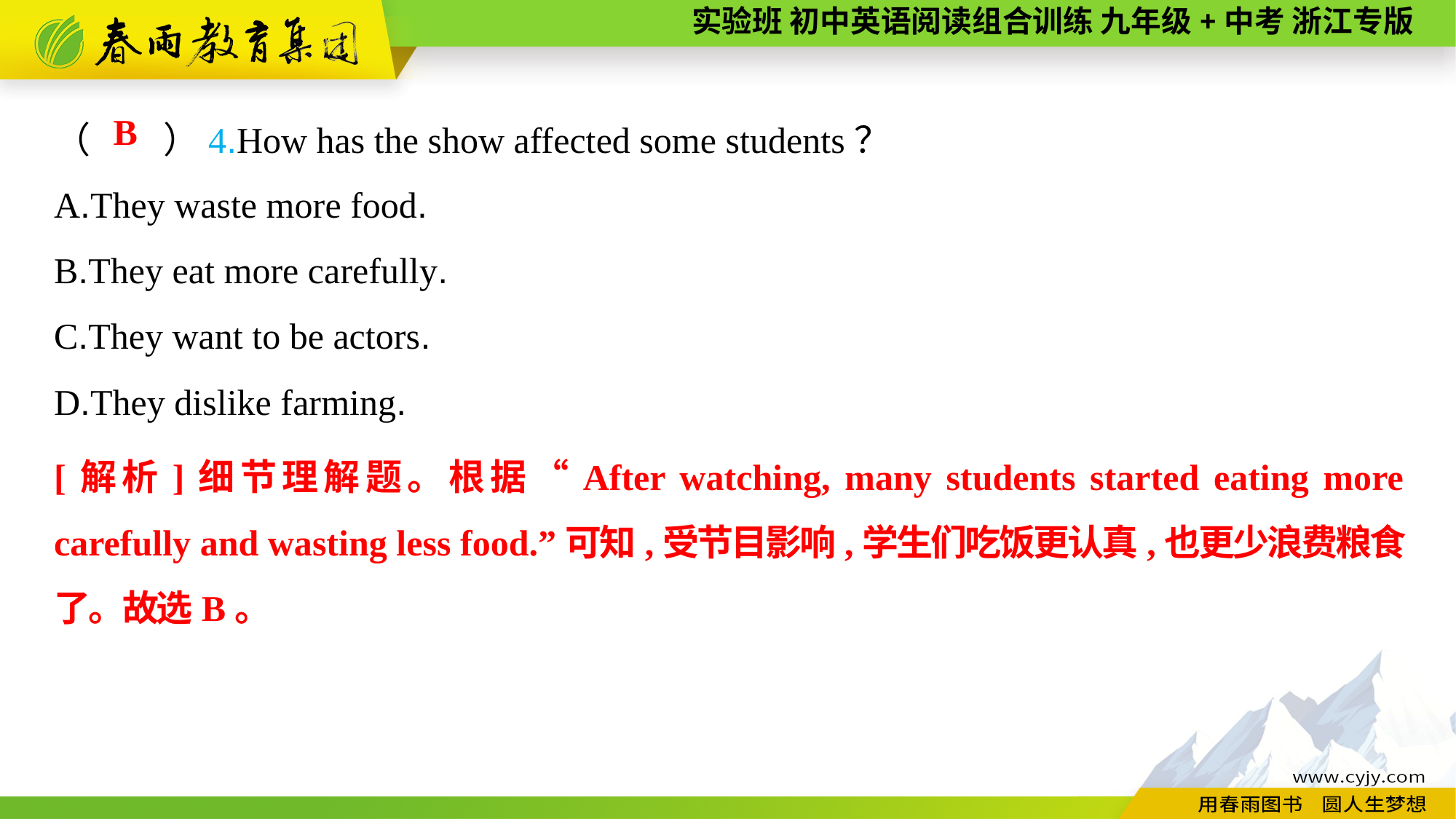

（　　）4.How has the show affected some students？
A.They waste more food.
B.They eat more carefully.
C.They want to be actors.
D.They dislike farming.
B
[解析]细节理解题。根据“After watching, many students started eating more carefully and wasting less food.”可知,受节目影响,学生们吃饭更认真,也更少浪费粮食了。故选B。